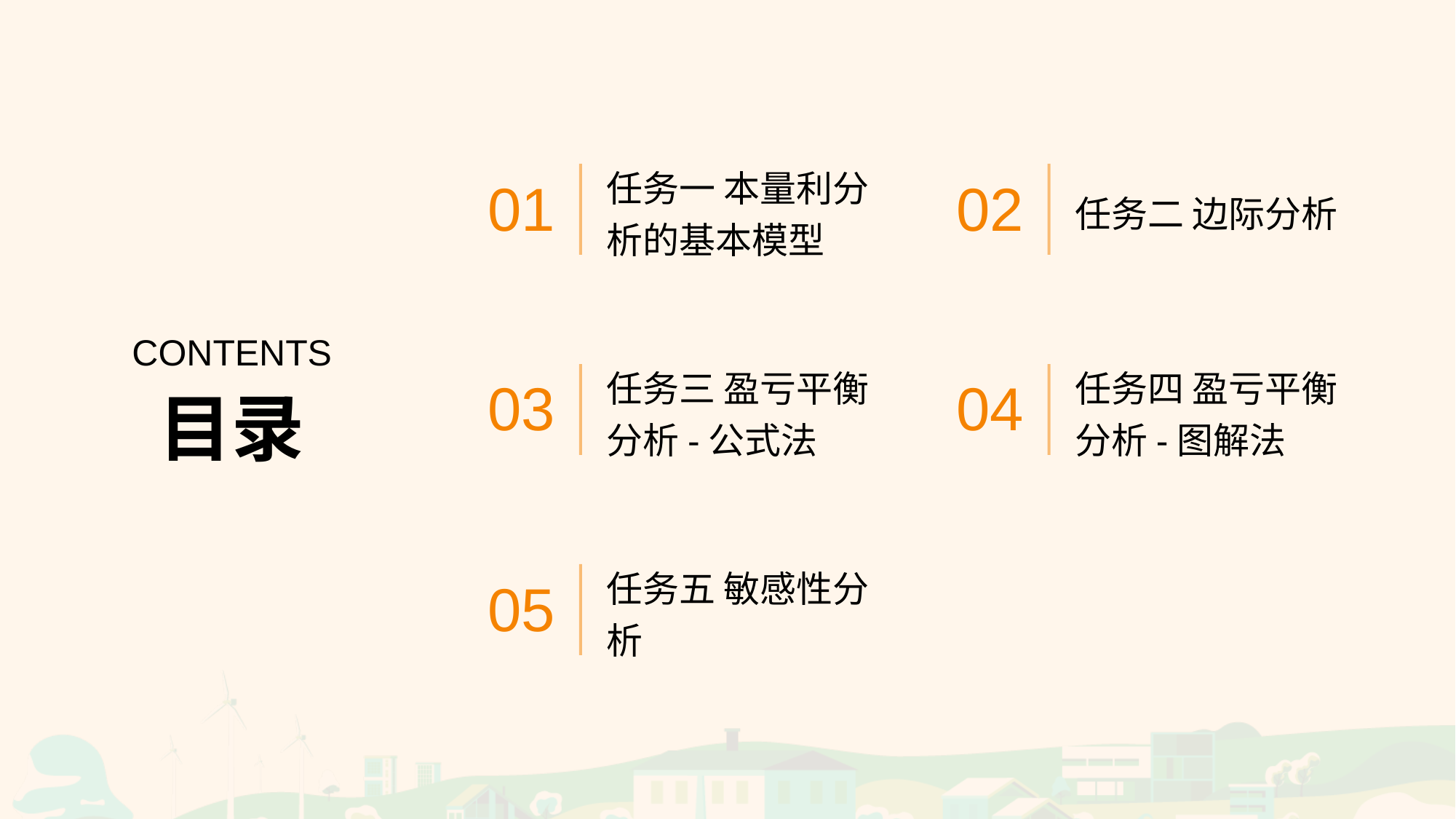

任务一 本量利分析的基本模型
任务二 边际分析

01
02
CONTENTS
任务三 盈亏平衡分析-公式法
任务四 盈亏平衡分析-图解法

03
04
目录
任务五 敏感性分析

05